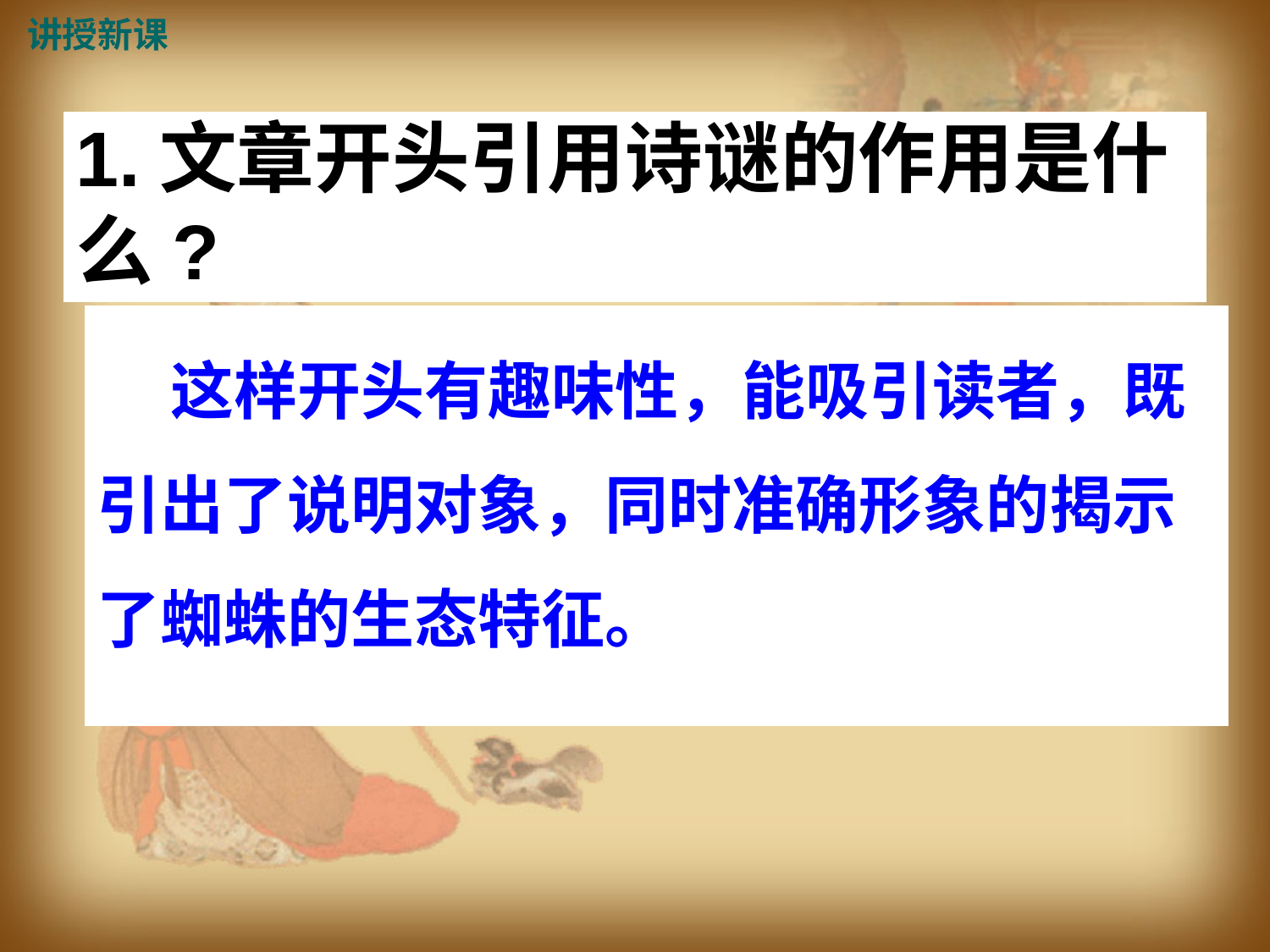

讲授新课
1.文章开头引用诗谜的作用是什么?
    这样开头有趣味性，能吸引读者，既引出了说明对象，同时准确形象的揭示了蜘蛛的生态特征。